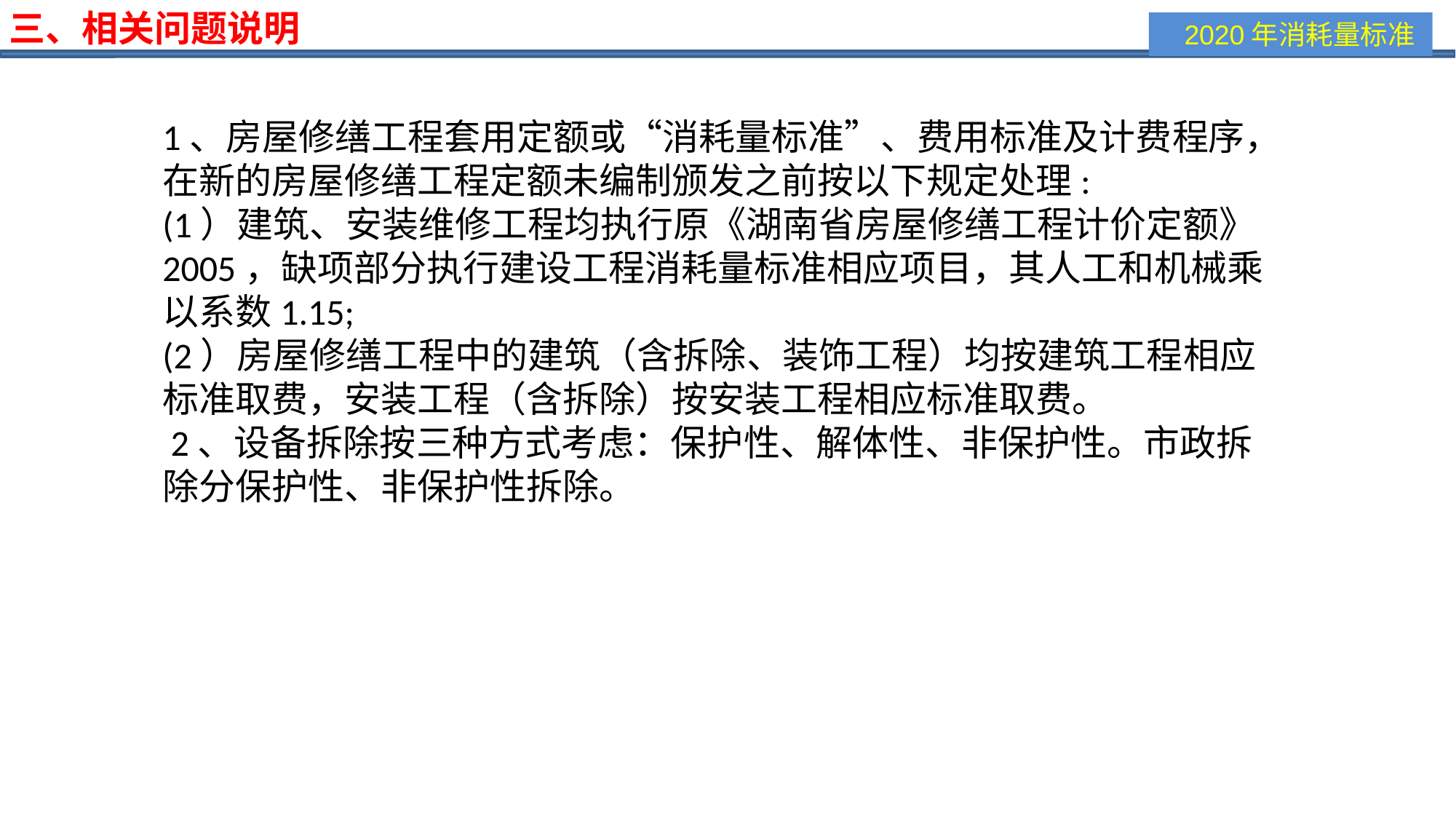

三、相关问题说明
1、房屋修缮工程套用定额或“消耗量标准”、费用标准及计费程序，在新的房屋修缮工程定额未编制颁发之前按以下规定处理:
(1）建筑、安装维修工程均执行原《湖南省房屋修缮工程计价定额》2005，缺项部分执行建设工程消耗量标准相应项目，其人工和机械乘以系数1.15;
(2）房屋修缮工程中的建筑（含拆除、装饰工程）均按建筑工程相应标准取费，安装工程（含拆除）按安装工程相应标准取费。
 2、设备拆除按三种方式考虑：保护性、解体性、非保护性。市政拆除分保护性、非保护性拆除。